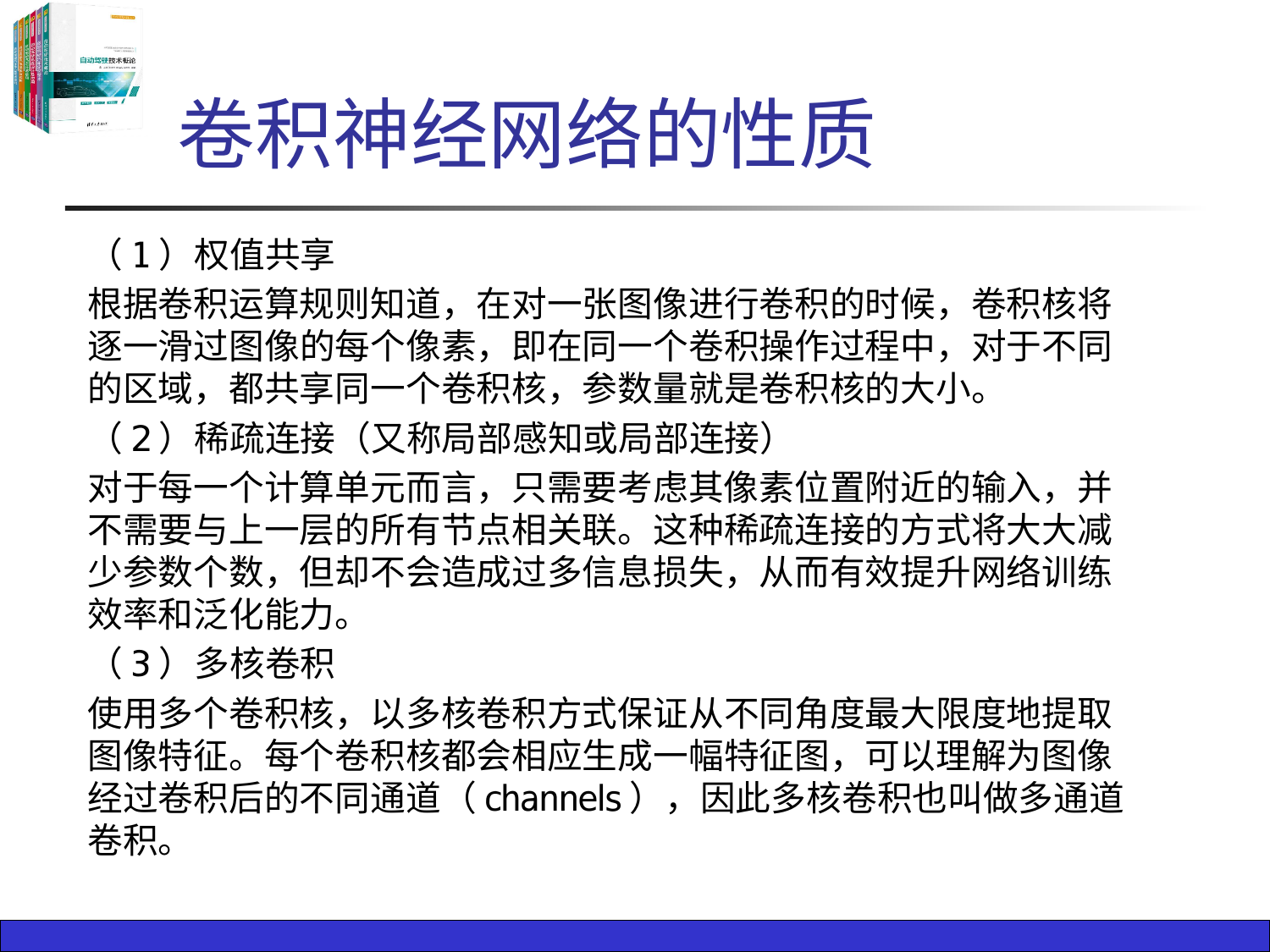

# 卷积神经网络的性质
（1）权值共享
根据卷积运算规则知道，在对一张图像进行卷积的时候，卷积核将逐一滑过图像的每个像素，即在同一个卷积操作过程中，对于不同的区域，都共享同一个卷积核，参数量就是卷积核的大小。
（2）稀疏连接（又称局部感知或局部连接）
对于每一个计算单元而言，只需要考虑其像素位置附近的输入，并不需要与上一层的所有节点相关联。这种稀疏连接的方式将大大减少参数个数，但却不会造成过多信息损失，从而有效提升网络训练效率和泛化能力。
（3）多核卷积
使用多个卷积核，以多核卷积方式保证从不同角度最大限度地提取图像特征。每个卷积核都会相应生成一幅特征图，可以理解为图像经过卷积后的不同通道（channels），因此多核卷积也叫做多通道卷积。